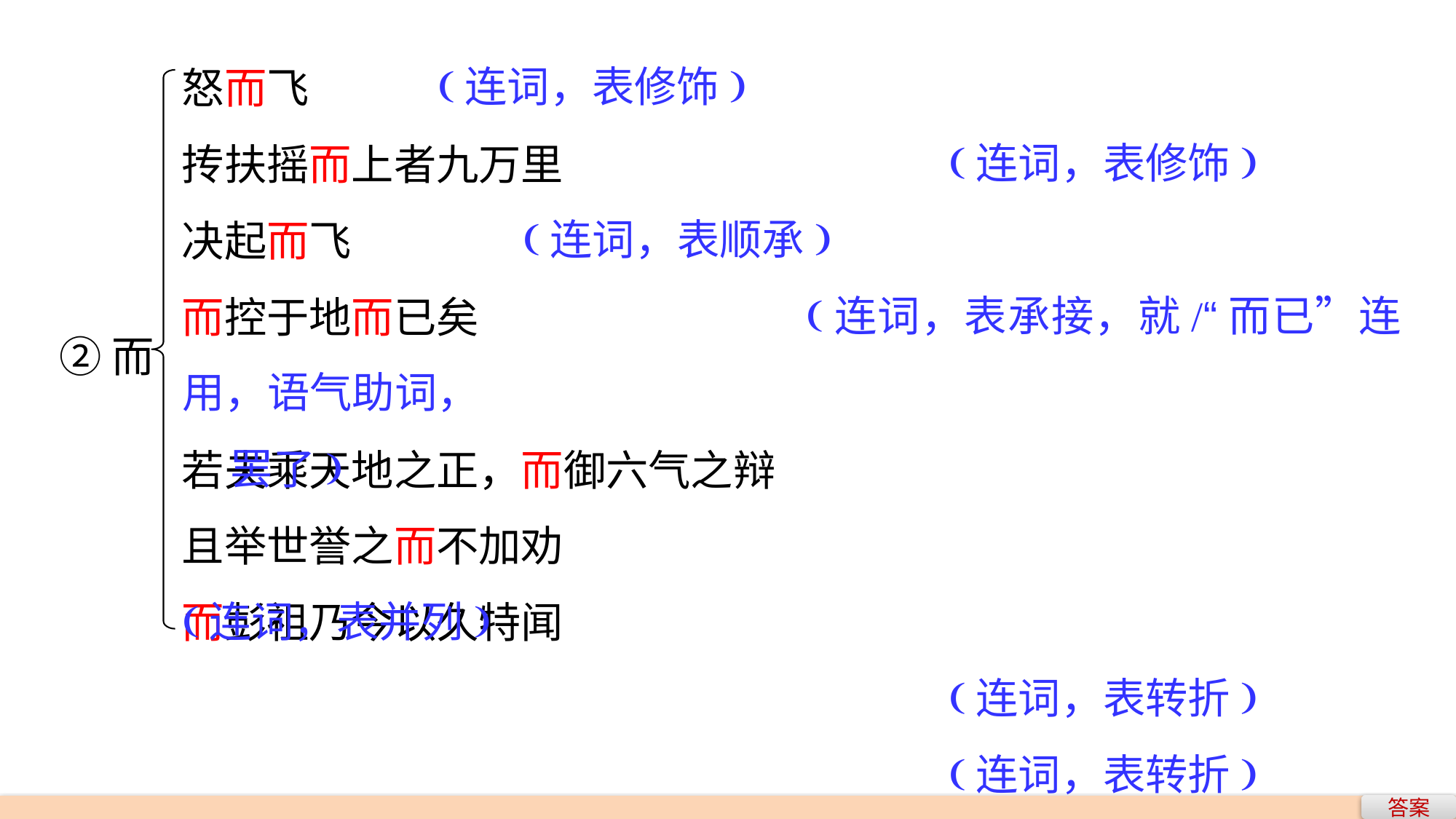

(连词，表修饰)
                                    (连词，表修饰)
                (连词，表顺承)
                            (连词，表承接，就/“而已”连用，语气助词，
    罢了)
                                                        (连词，表并列)
                                    (连词，表转折)
                                    (连词，表转折)
怒而飞
抟扶摇而上者九万里
决起而飞
而控于地而已矣

若夫乘天地之正，而御六气之辩
且举世誉之而不加劝
而彭祖乃今以久特闻

②而
答案